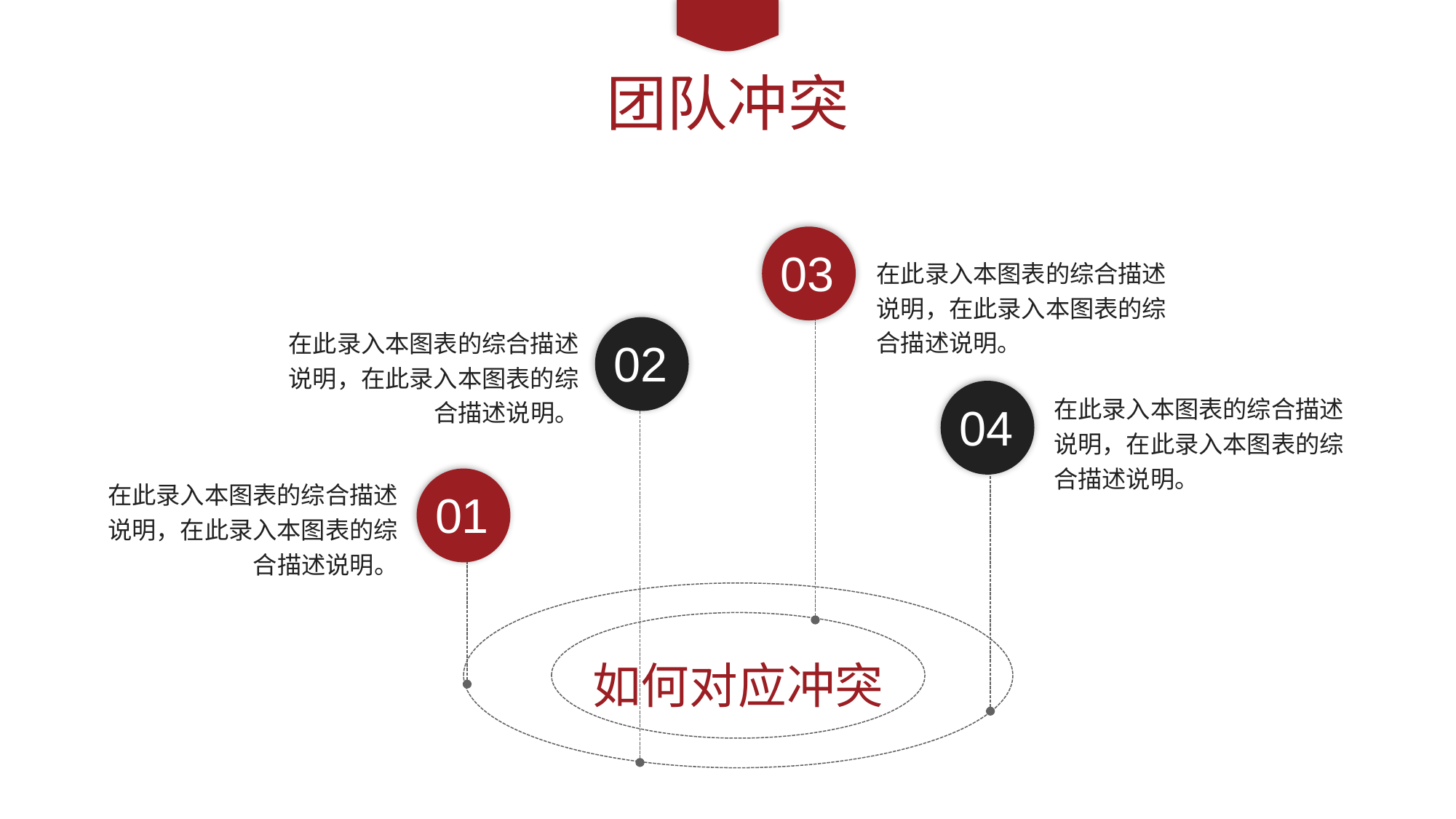

团队冲突

03
在此录入本图表的综合描述说明，在此录入本图表的综合描述说明。
在此录入本图表的综合描述说明，在此录入本图表的综合描述说明。

02

04
在此录入本图表的综合描述说明，在此录入本图表的综合描述说明。
在此录入本图表的综合描述说明，在此录入本图表的综合描述说明。

01

如何对应冲突